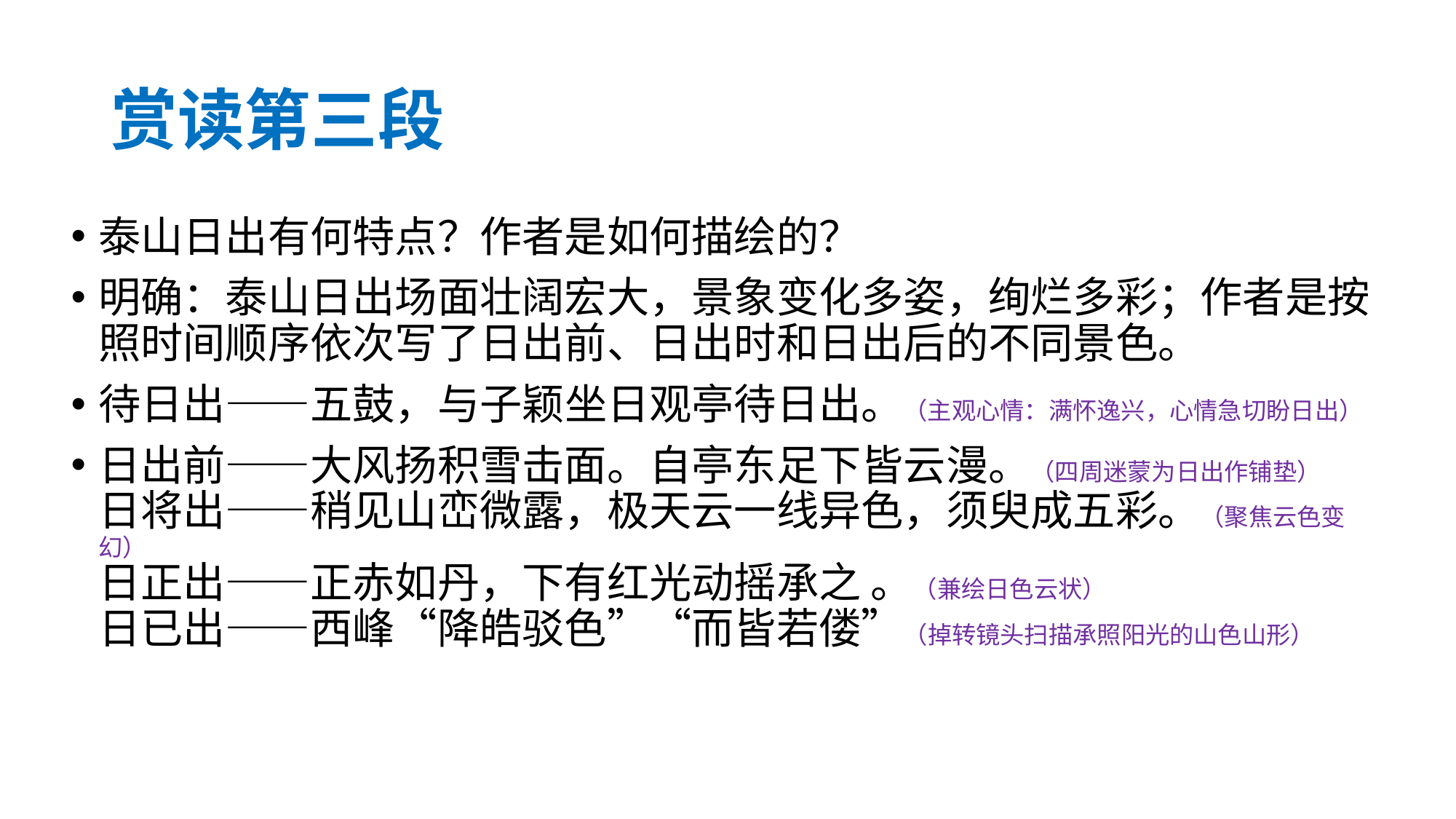

# 赏读第三段
泰山日出有何特点？作者是如何描绘的？
明确：泰山日出场面壮阔宏大，景象变化多姿，绚烂多彩；作者是按照时间顺序依次写了日出前、日出时和日出后的不同景色。
待日出——五鼓，与子颖坐日观亭待日出。（主观心情：满怀逸兴，心情急切盼日出）
日出前——大风扬积雪击面。自亭东足下皆云漫。（四周迷蒙为日出作铺垫）
日将出——稍见山峦微露，极天云一线异色，须臾成五彩。（聚焦云色变幻）
日正出——正赤如丹，下有红光动摇承之 。（兼绘日色云状）
日已出——西峰“降皓驳色”“而皆若偻”（掉转镜头扫描承照阳光的山色山形）